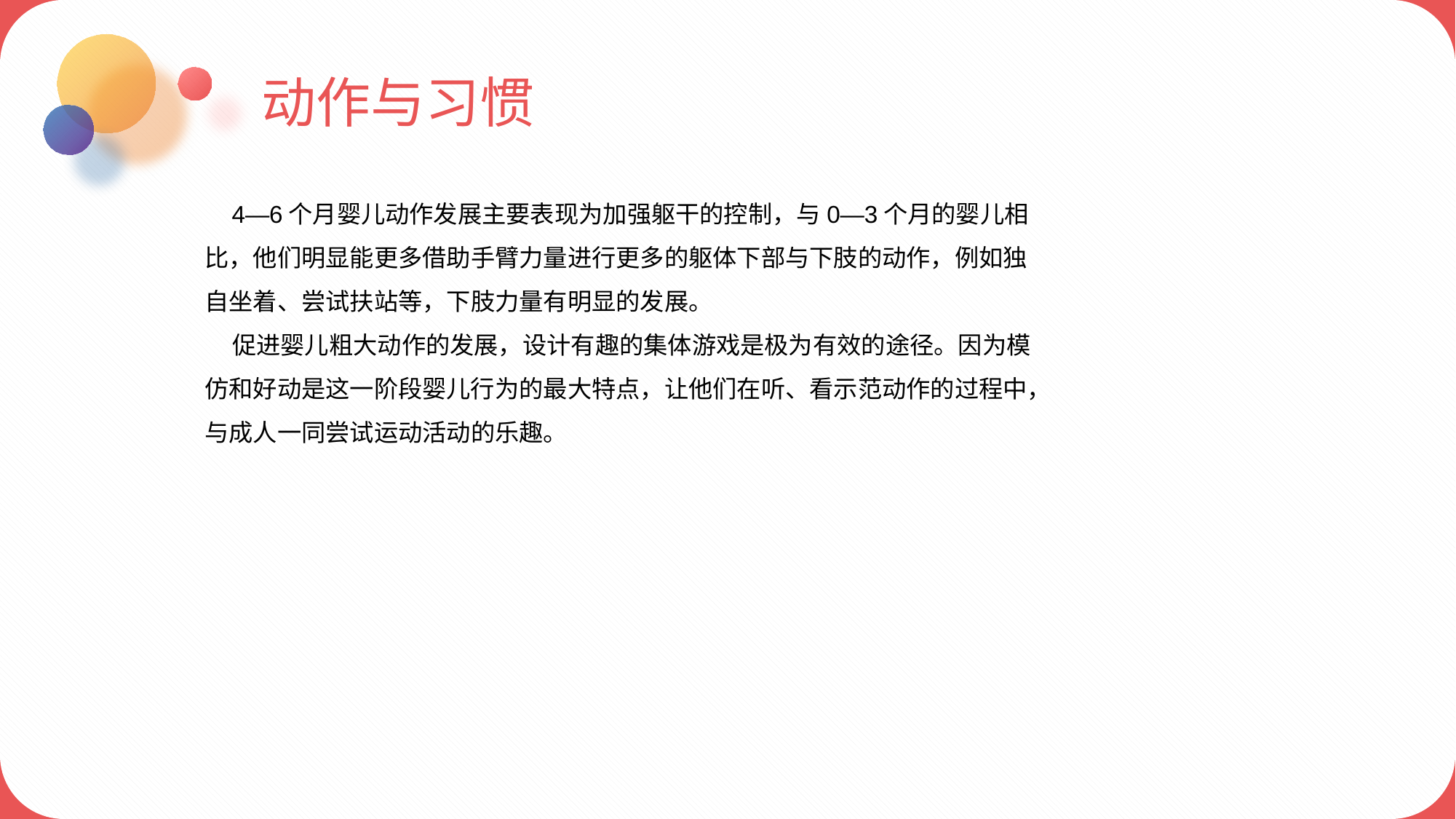

动作与习惯
    4—6个月婴儿动作发展主要表现为加强躯干的控制，与0—3个月的婴儿相比，他们明显能更多借助手臂力量进行更多的躯体下部与下肢的动作，例如独自坐着、尝试扶站等，下肢力量有明显的发展。
    促进婴儿粗大动作的发展，设计有趣的集体游戏是极为有效的途径。因为模仿和好动是这一阶段婴儿行为的最大特点，让他们在听、看示范动作的过程中，与成人一同尝试运动活动的乐趣。